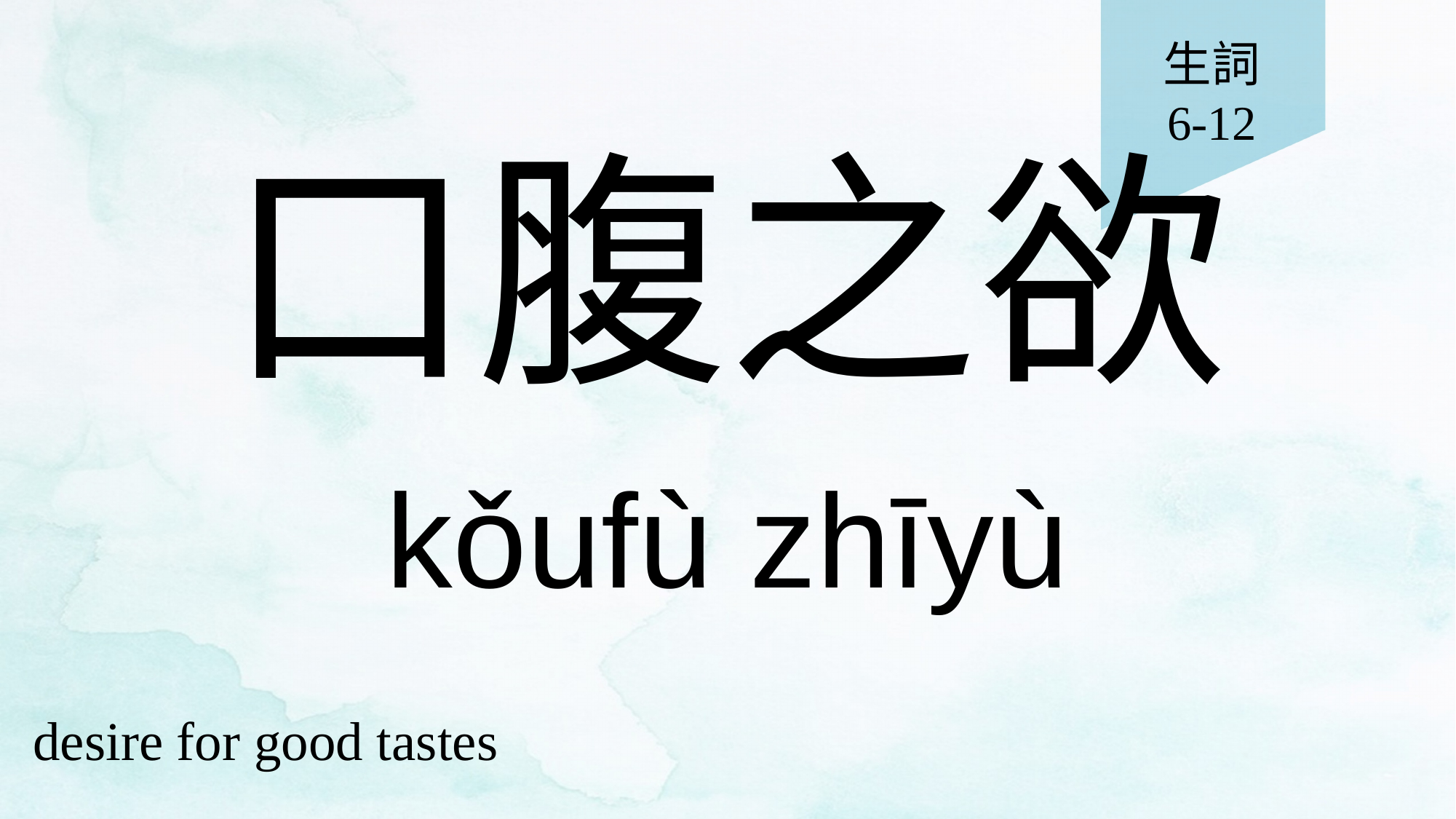

生詞
6-12
# 口腹之欲
kǒufù zhīyù
desire for good tastes